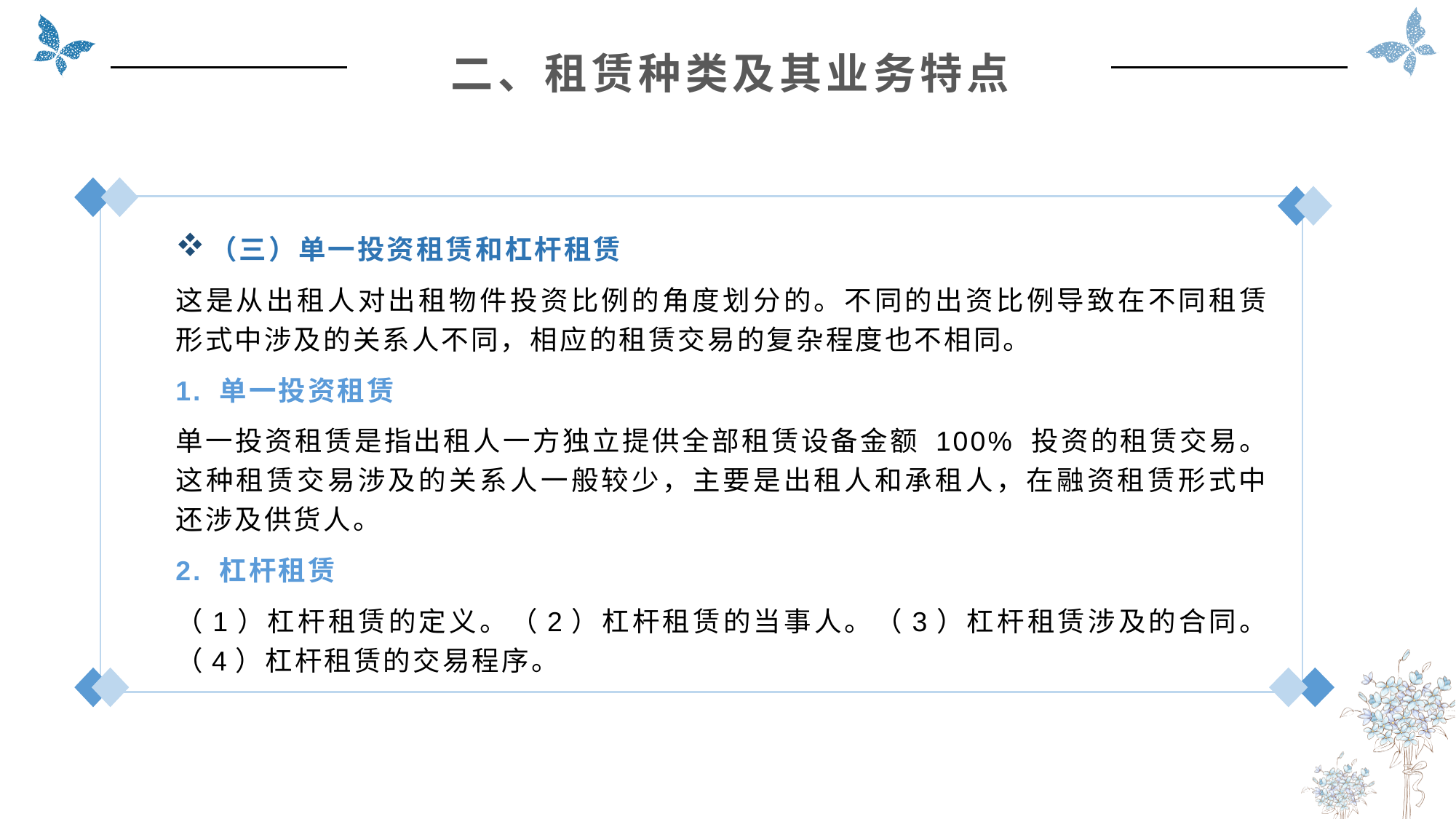

二、租赁种类及其业务特点

（三）单一投资租赁和杠杆租赁
这是从出租人对出租物件投资比例的角度划分的。不同的出资比例导致在不同租赁形式中涉及的关系人不同，相应的租赁交易的复杂程度也不相同。
1. 单一投资租赁
单一投资租赁是指出租人一方独立提供全部租赁设备金额 100% 投资的租赁交易。这种租赁交易涉及的关系人一般较少，主要是出租人和承租人，在融资租赁形式中还涉及供货人。
2. 杠杆租赁
（1）杠杆租赁的定义。（2）杠杆租赁的当事人。（3）杠杆租赁涉及的合同。（4）杠杆租赁的交易程序。